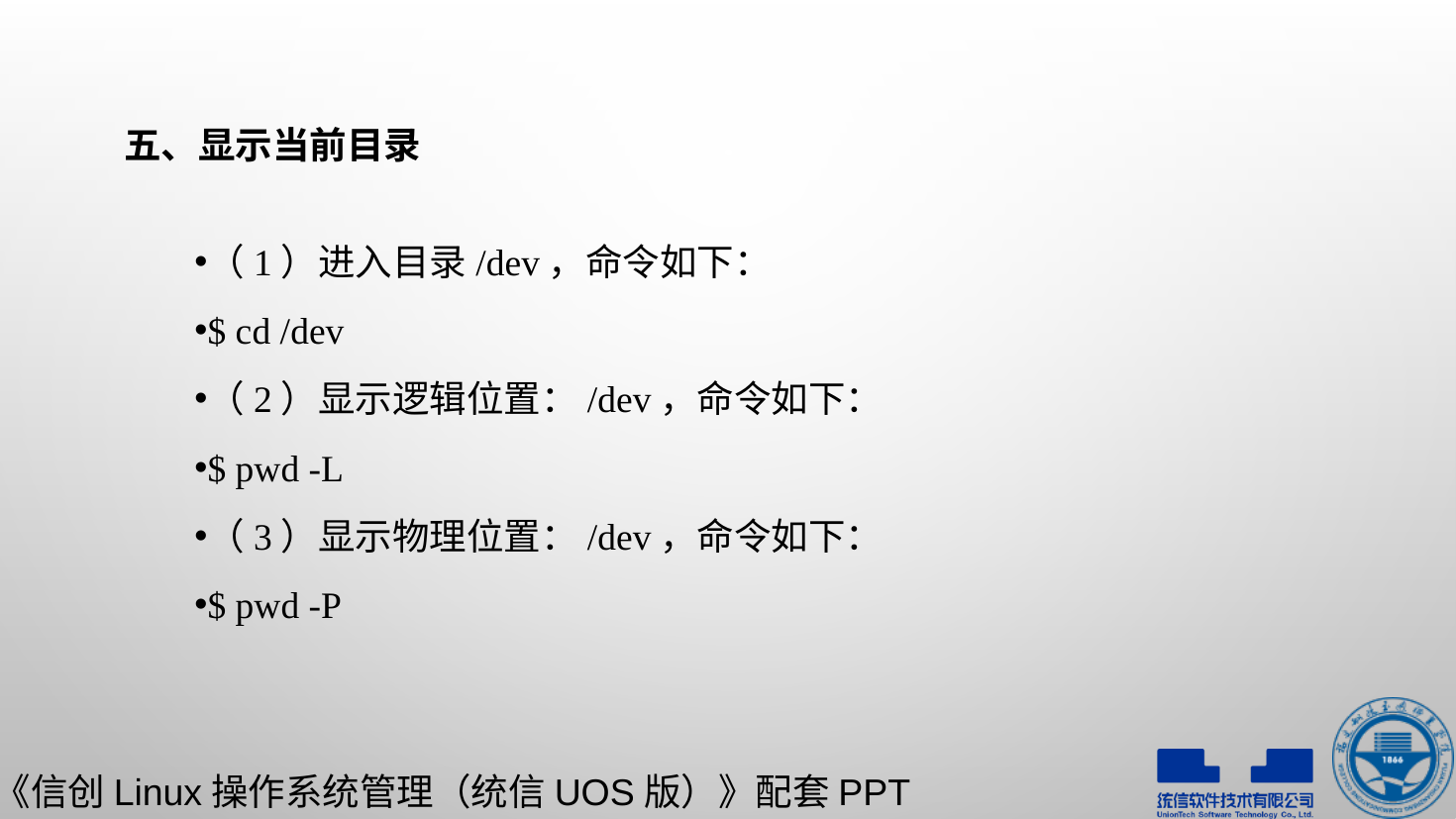

# 五、显示当前目录
（1）进入目录/dev，命令如下：
$ cd /dev
（2）显示逻辑位置：/dev，命令如下：
$ pwd -L
（3）显示物理位置：/dev，命令如下：
$ pwd -P